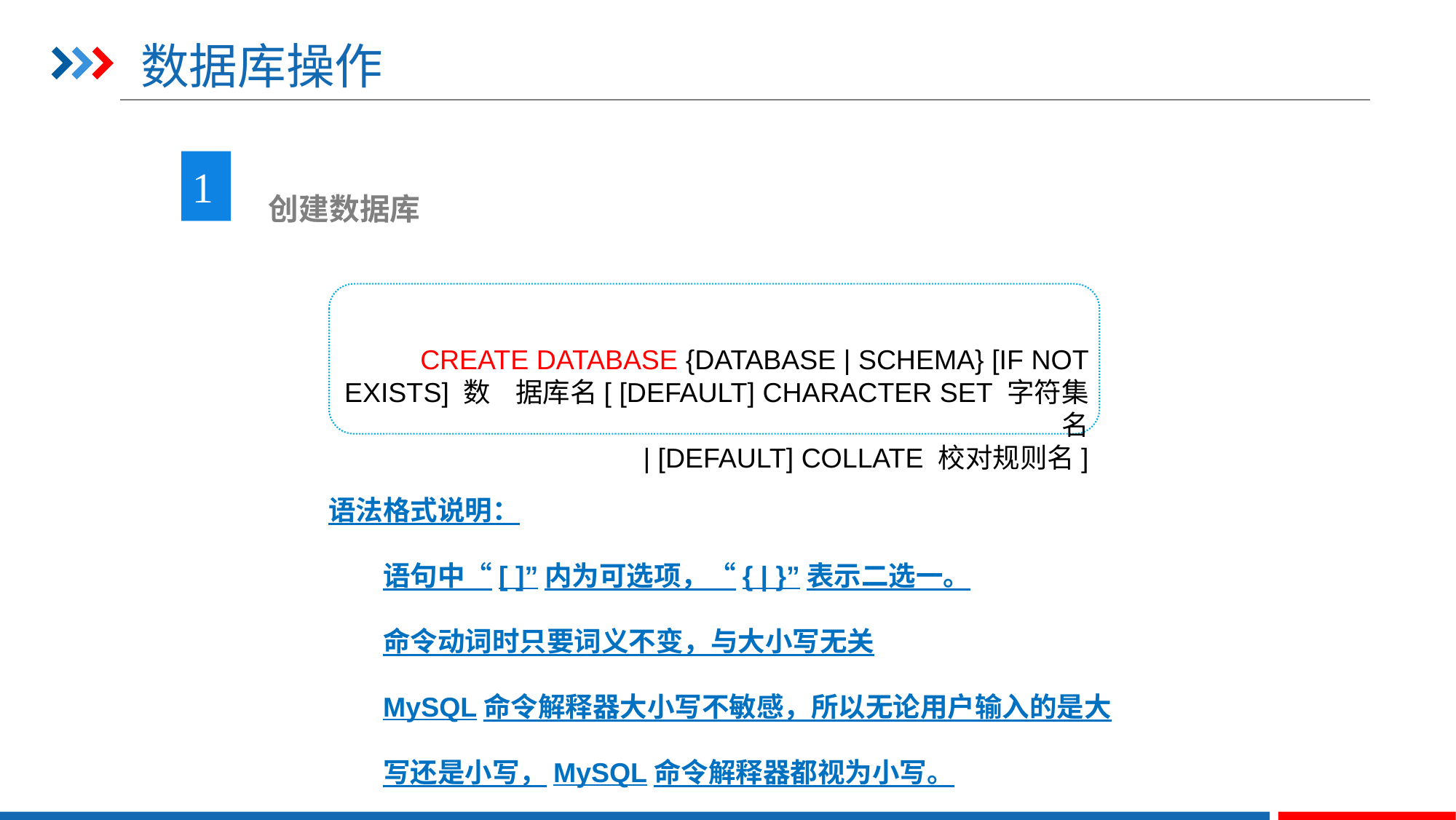

# 数据库操作

1
  创建数据库

CREATE DATABASE {DATABASE | SCHEMA} [IF NOT EXISTS] 数    据库名[ [DEFAULT] CHARACTER SET 字符集名
   | [DEFAULT] COLLATE 校对规则名]
语法格式说明：
语句中“[ ]”内为可选项，“{ | }”表示二选一。
命令动词时只要词义不变，与大小写无关
MySQL命令解释器大小写不敏感，所以无论用户输入的是大写还是小写，MySQL命令解释器都视为小写。